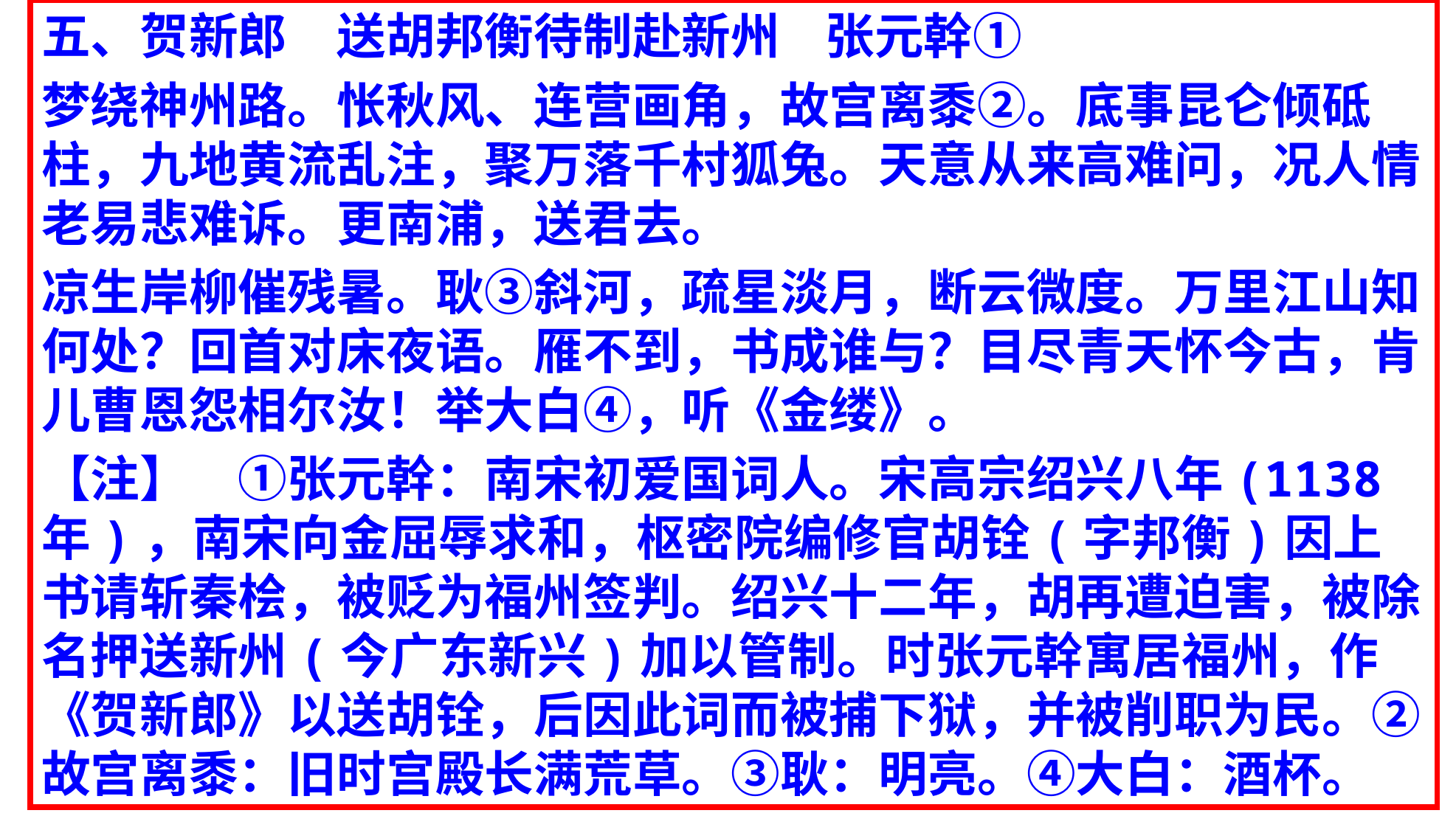

五、贺新郎　送胡邦衡待制赴新州    张元幹①
梦绕神州路。怅秋风、连营画角，故宫离黍②。底事昆仑倾砥柱，九地黄流乱注，聚万落千村狐兔。天意从来高难问，况人情老易悲难诉。更南浦，送君去。
凉生岸柳催残暑。耿③斜河，疏星淡月，断云微度。万里江山知何处？回首对床夜语。雁不到，书成谁与？目尽青天怀今古，肯儿曹恩怨相尔汝！举大白④，听《金缕》。
【注】　①张元幹：南宋初爱国词人。宋高宗绍兴八年(1138年)，南宋向金屈辱求和，枢密院编修官胡铨(字邦衡)因上书请斩秦桧，被贬为福州签判。绍兴十二年，胡再遭迫害，被除名押送新州(今广东新兴)加以管制。时张元幹寓居福州，作《贺新郎》以送胡铨，后因此词而被捕下狱，并被削职为民。②故宫离黍：旧时宫殿长满荒草。③耿：明亮。④大白：酒杯。